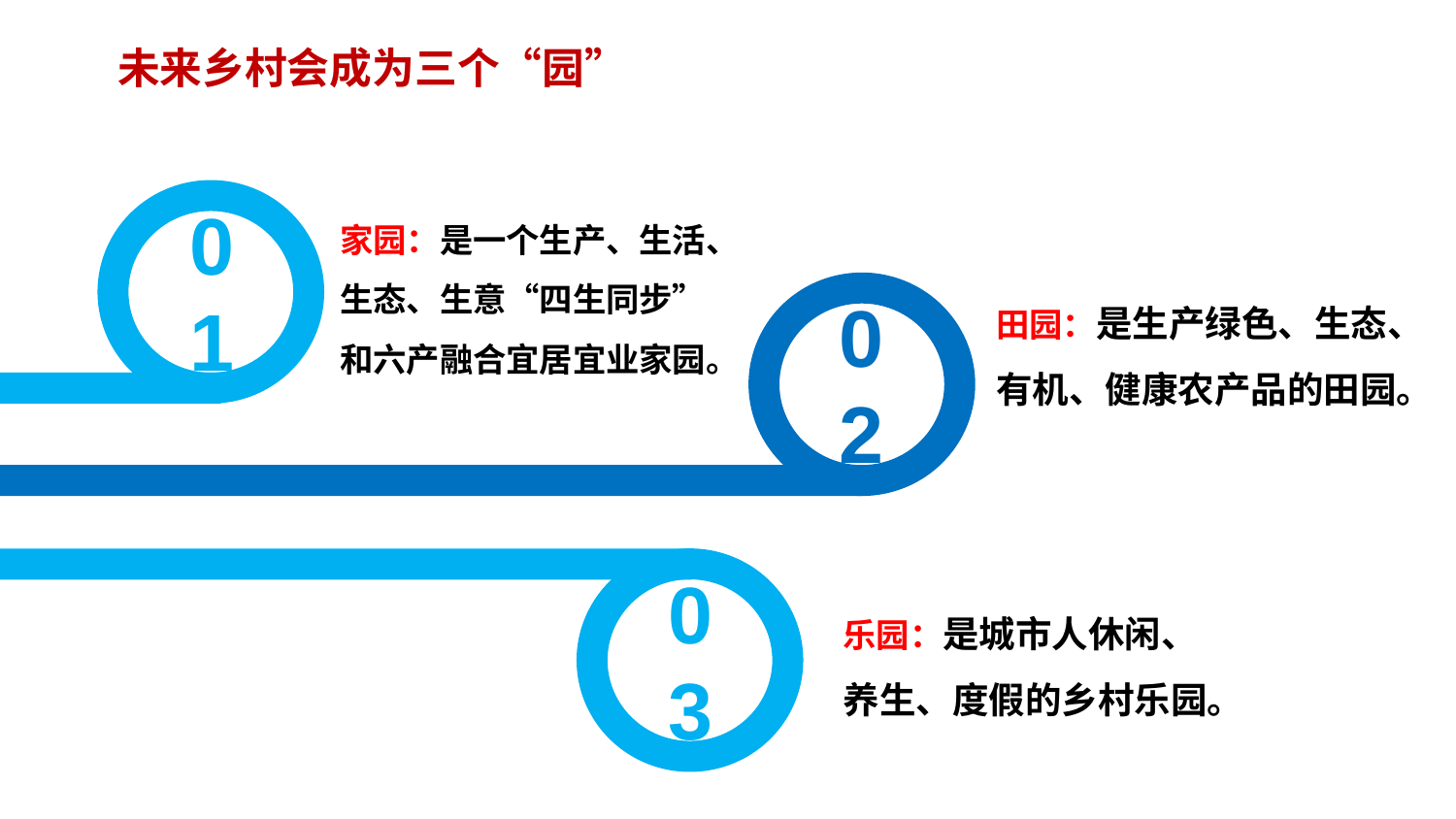

未来乡村会成为三个“园”

家园：是一个生产、生活、生态、生意“四生同步”和六产融合宜居宜业家园。
01
田园：是生产绿色、生态、有机、健康农产品的田园。

02

03
乐园：是城市人休闲、养生、度假的乡村乐园。